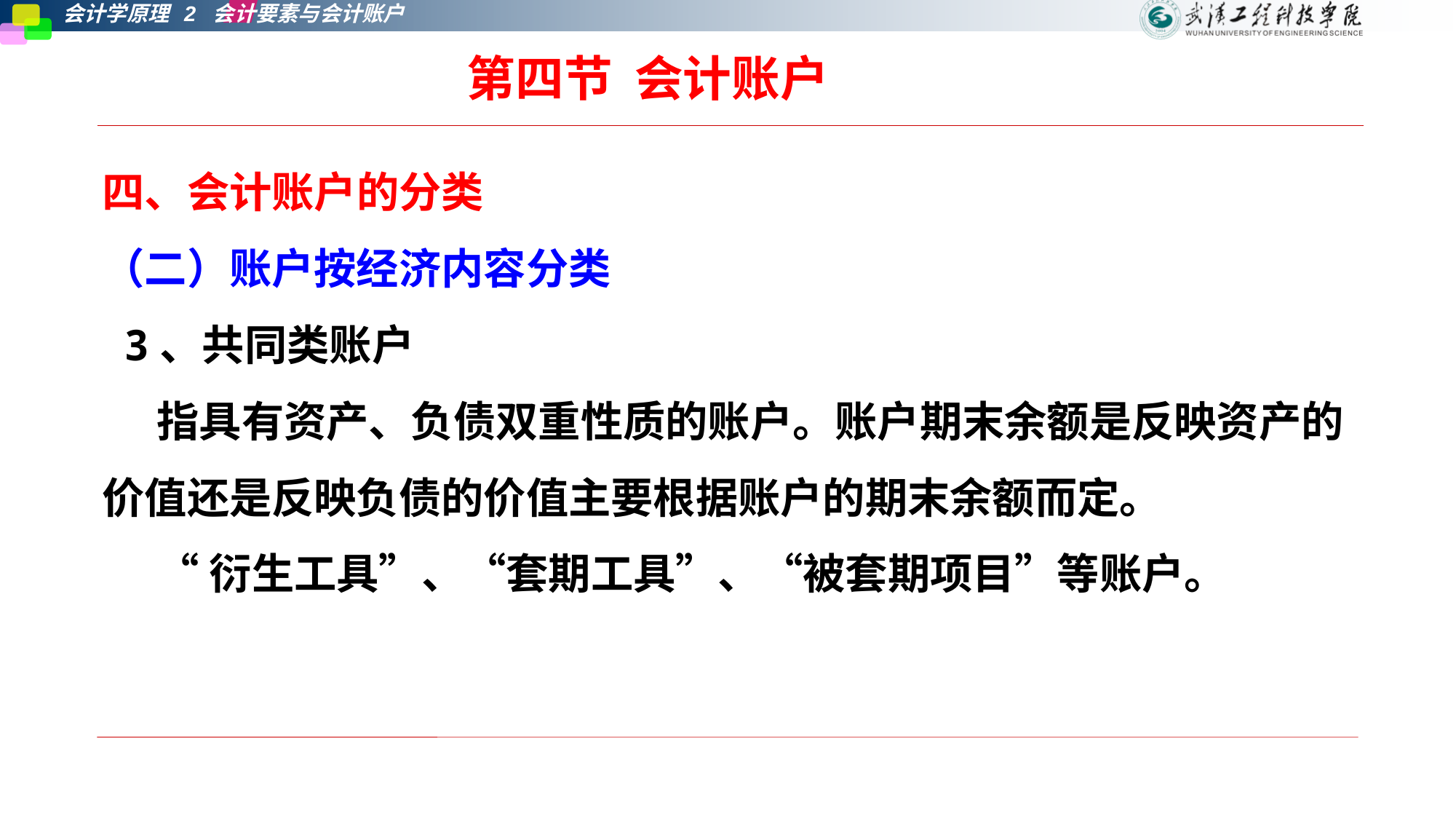

第四节  会计账户
四、会计账户的分类
（二）账户按经济内容分类
 3、共同类账户
指具有资产、负债双重性质的账户。账户期末余额是反映资产的价值还是反映负债的价值主要根据账户的期末余额而定。
“衍生工具”、“套期工具”、“被套期项目”等账户。